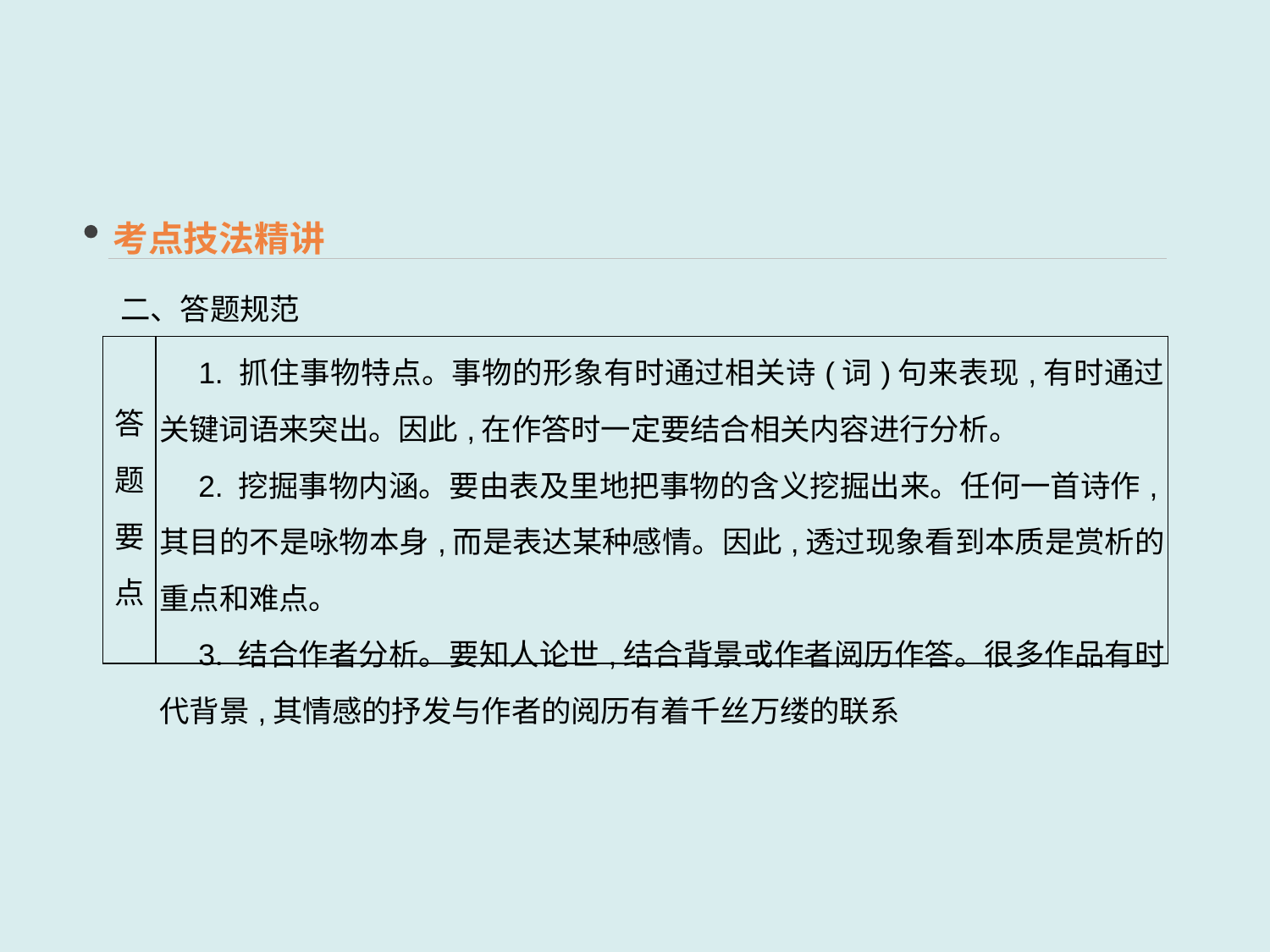

考点技法精讲

二、答题规范
| 答题 要点 | 1. 抓住事物特点。事物的形象有时通过相关诗(词)句来表现,有时通过关键词语来突出。因此,在作答时一定要结合相关内容进行分析。 　2. 挖掘事物内涵。要由表及里地把事物的含义挖掘出来。任何一首诗作,其目的不是咏物本身,而是表达某种感情。因此,透过现象看到本质是赏析的重点和难点。 　3. 结合作者分析。要知人论世,结合背景或作者阅历作答。很多作品有时代背景,其情感的抒发与作者的阅历有着千丝万缕的联系 |
| --- | --- |